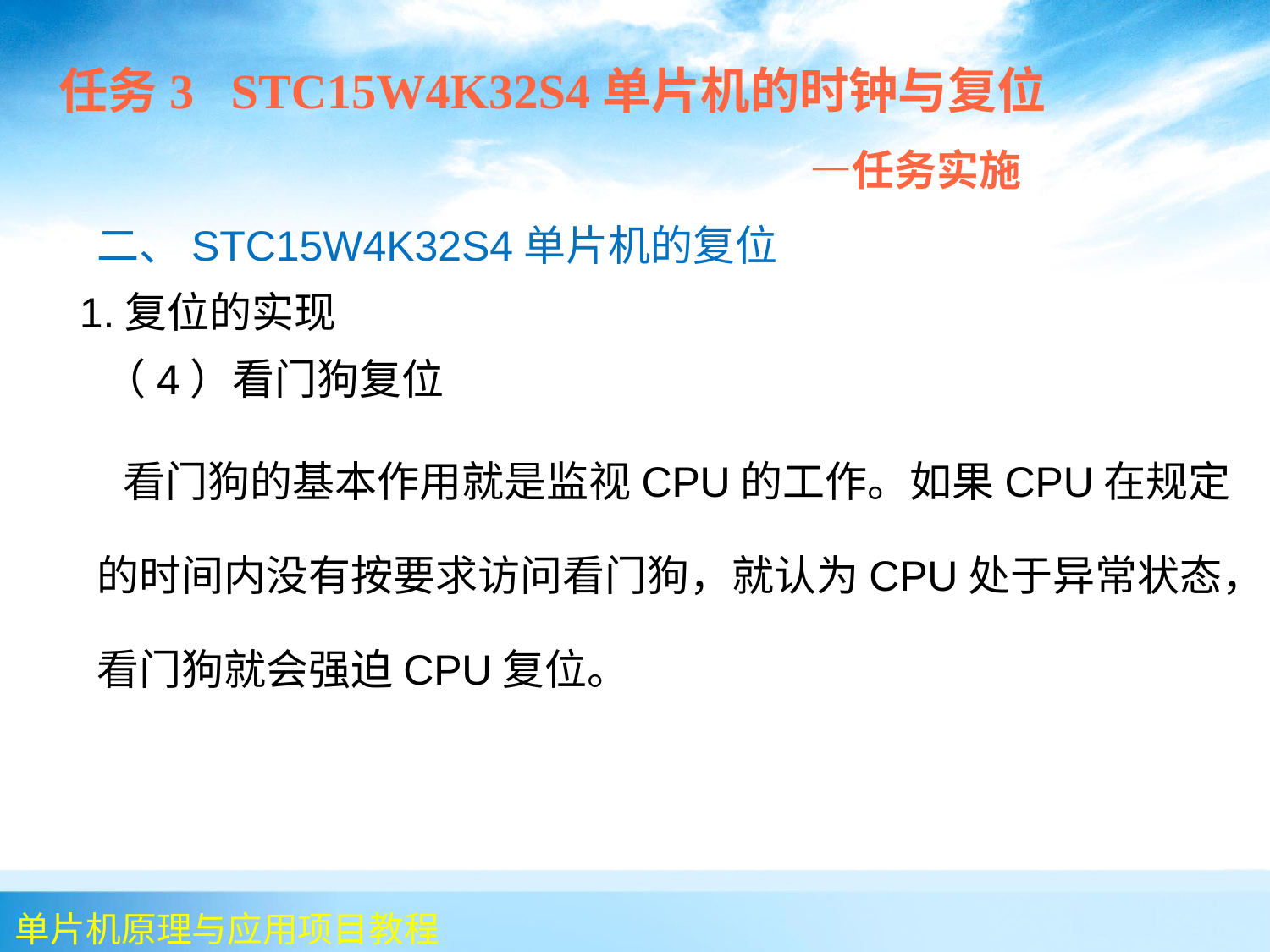

任务3   STC15W4K32S4单片机的时钟与复位
                                                                     —任务实施
 	二、STC15W4K32S4单片机的复位
  1.复位的实现
    （4）看门狗复位
      看门狗的基本作用就是监视CPU的工作。如果CPU在规定的时间内没有按要求访问看门狗，就认为CPU处于异常状态，看门狗就会强迫CPU复位。